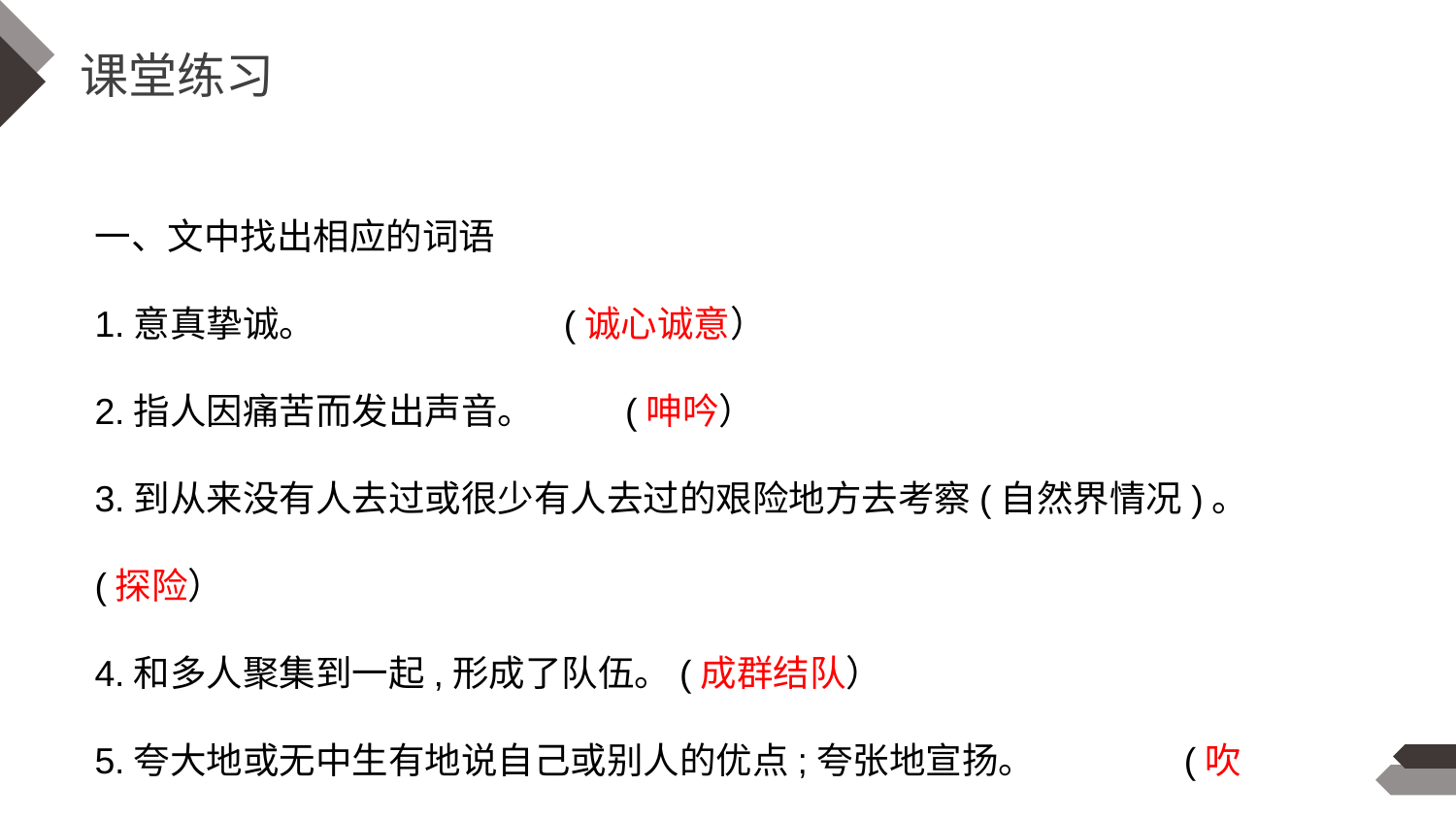

课堂练习
一、文中找出相应的词语
1.意真挚诚。                             (诚心诚意）
2.指人因痛苦而发出声音。          (呻吟）
3.到从来没有人去过或很少有人去过的艰险地方去考察(自然界情况)。 (探险）
4.和多人聚集到一起,形成了队伍。(成群结队）
5.夸大地或无中生有地说自己或别人的优点;夸张地宣扬。                 (吹嘘）